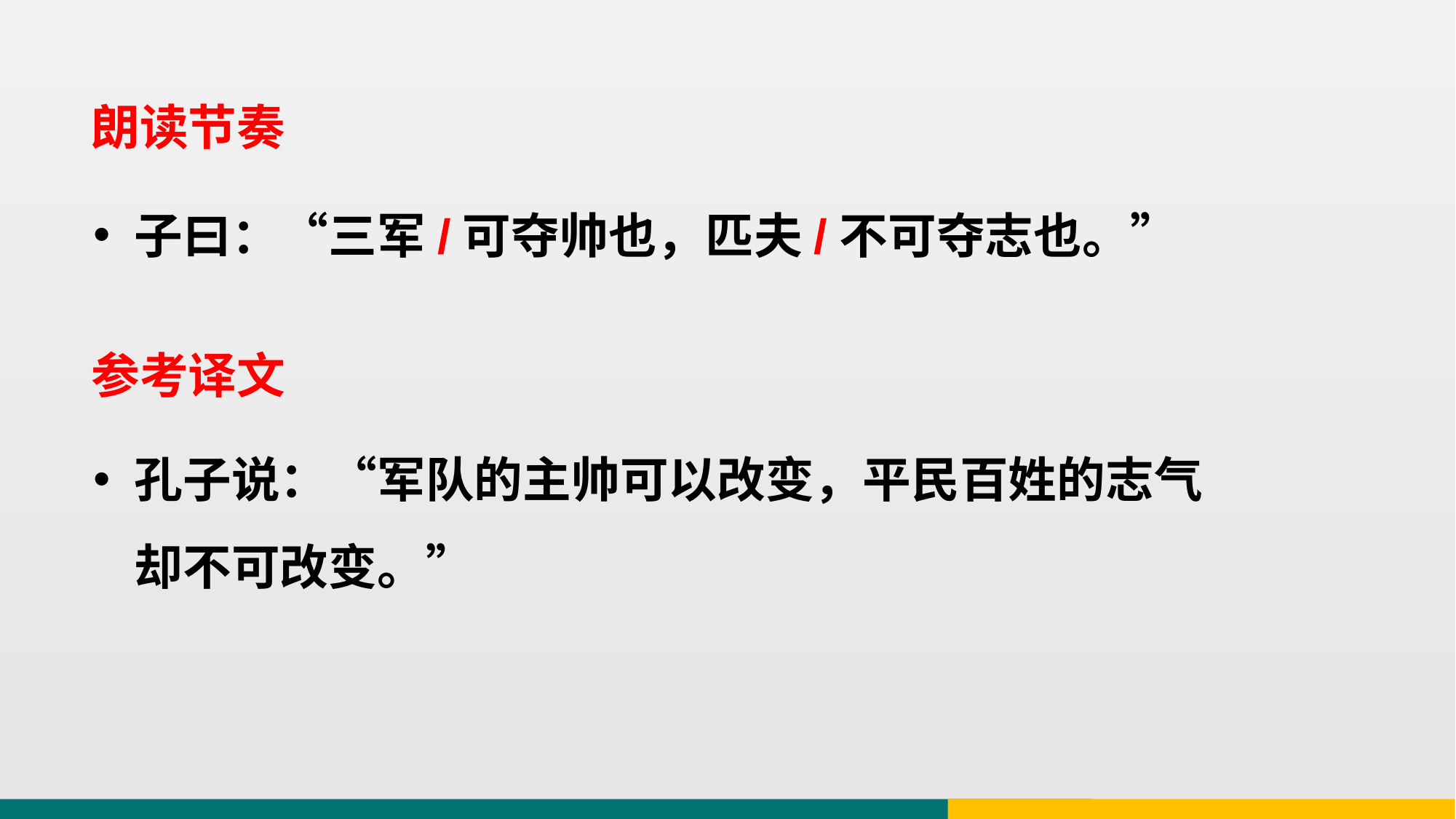

朗读节奏
子曰：“三军/可夺帅也，匹夫/不可夺志也。”
参考译文
孔子说：“军队的主帅可以改变，平民百姓的志气却不可改变。”